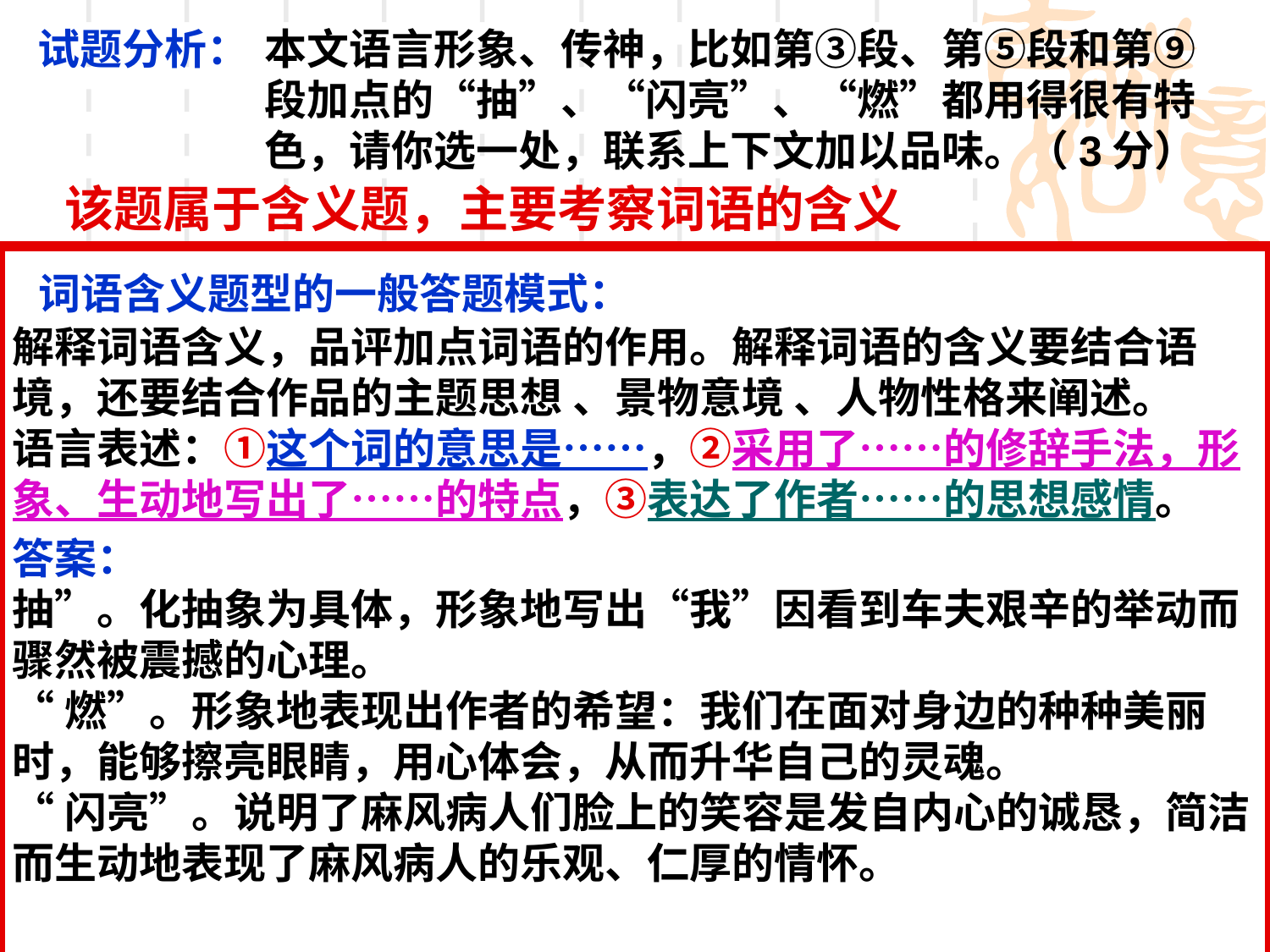

试题分析：
本文语言形象、传神，比如第③段、第⑤段和第⑨段加点的“抽”、“闪亮”、“燃”都用得很有特色，请你选一处，联系上下文加以品味。（3分）

该题属于含义题，主要考察词语的含义
 词语含义题型的一般答题模式：
解释词语含义，品评加点词语的作用。解释词语的含义要结合语境，还要结合作品的主题思想 、景物意境 、人物性格来阐述。
语言表述：①这个词的意思是……，②采用了……的修辞手法，形象、生动地写出了……的特点，③表达了作者……的思想感情。
答案：
抽”。化抽象为具体，形象地写出“我”因看到车夫艰辛的举动而骤然被震撼的心理。
“燃”。形象地表现出作者的希望：我们在面对身边的种种美丽时，能够擦亮眼睛，用心体会，从而升华自己的灵魂。
“闪亮”。说明了麻风病人们脸上的笑容是发自内心的诚恳，简洁而生动地表现了麻风病人的乐观、仁厚的情怀。